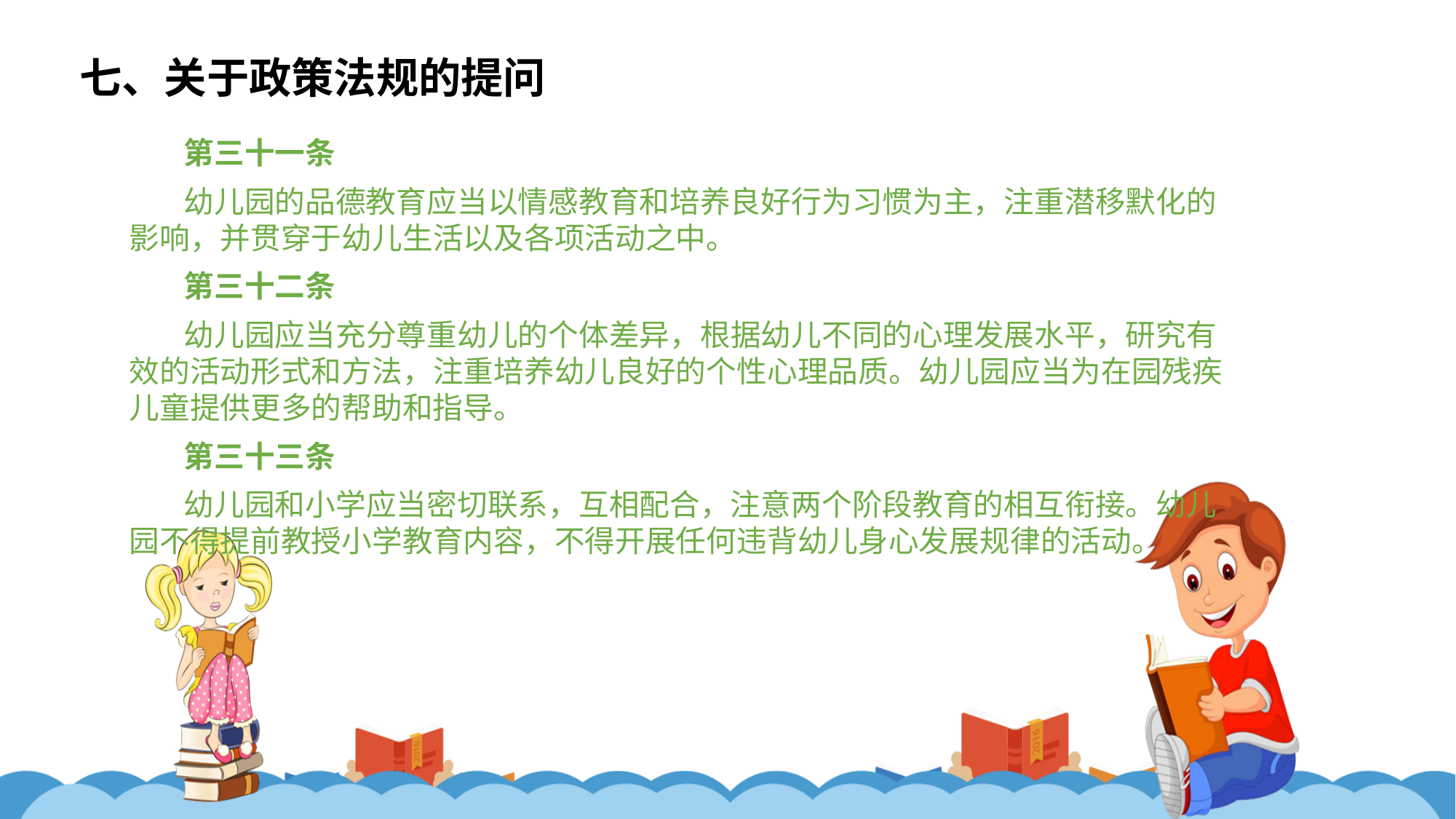

七、关于政策法规的提问
第三十一条
幼儿园的品德教育应当以情感教育和培养良好行为习惯为主，注重潜移默化的影响，并贯穿于幼儿生活以及各项活动之中。
第三十二条
幼儿园应当充分尊重幼儿的个体差异，根据幼儿不同的心理发展水平，研究有效的活动形式和方法，注重培养幼儿良好的个性心理品质。幼儿园应当为在园残疾儿童提供更多的帮助和指导。
第三十三条
幼儿园和小学应当密切联系，互相配合，注意两个阶段教育的相互衔接。幼儿园不得提前教授小学教育内容，不得开展任何违背幼儿身心发展规律的活动。